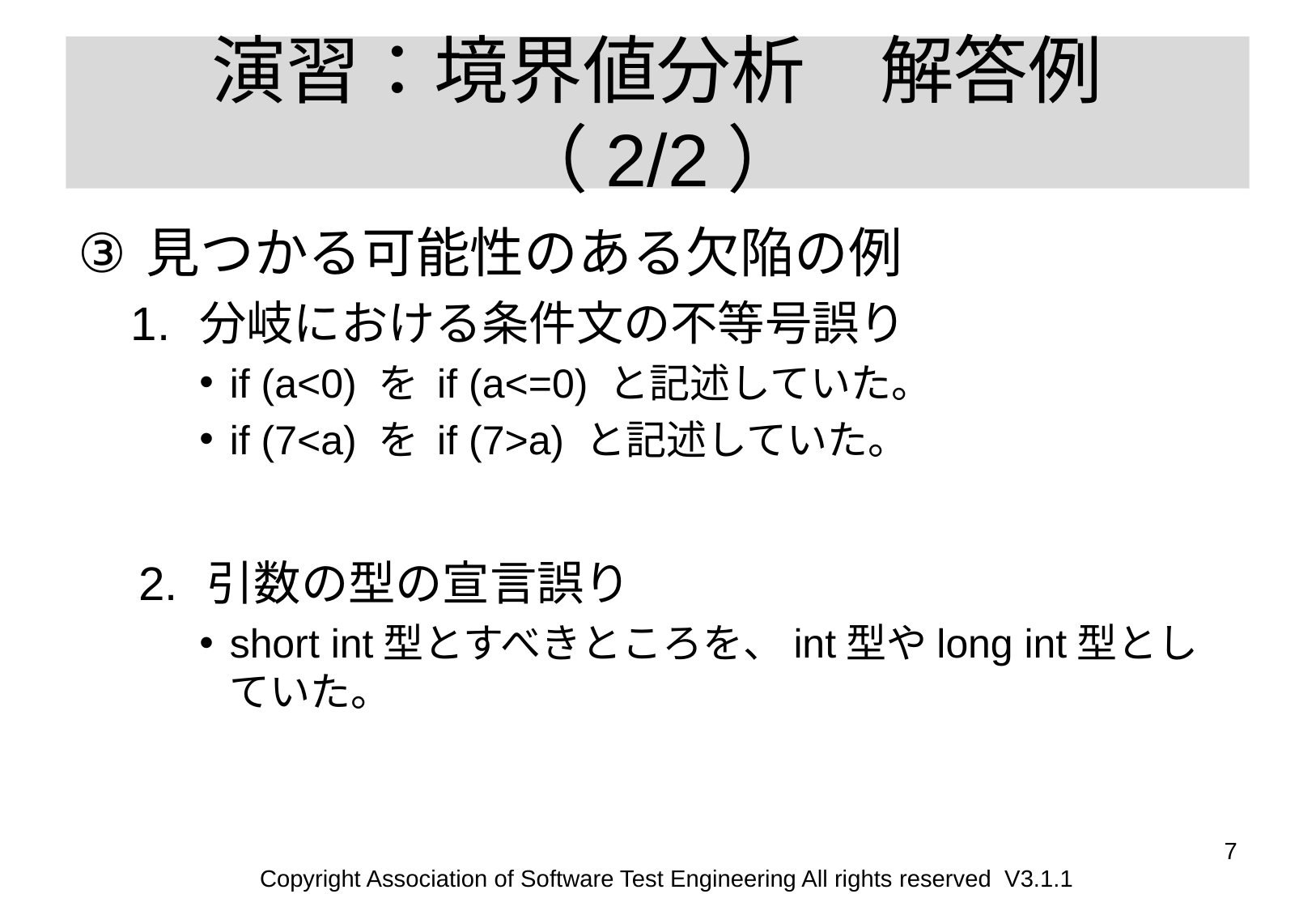

# 演習：境界値分析　解答例 （2/2）
見つかる可能性のある欠陥の例
分岐における条件文の不等号誤り
if (a<0) を if (a<=0) と記述していた。
if (7<a) を if (7>a) と記述していた。

引数の型の宣言誤り
short int型とすべきところを、int型やlong int型としていた。

7
Copyright Association of Software Test Engineering All rights reserved  V3.1.1